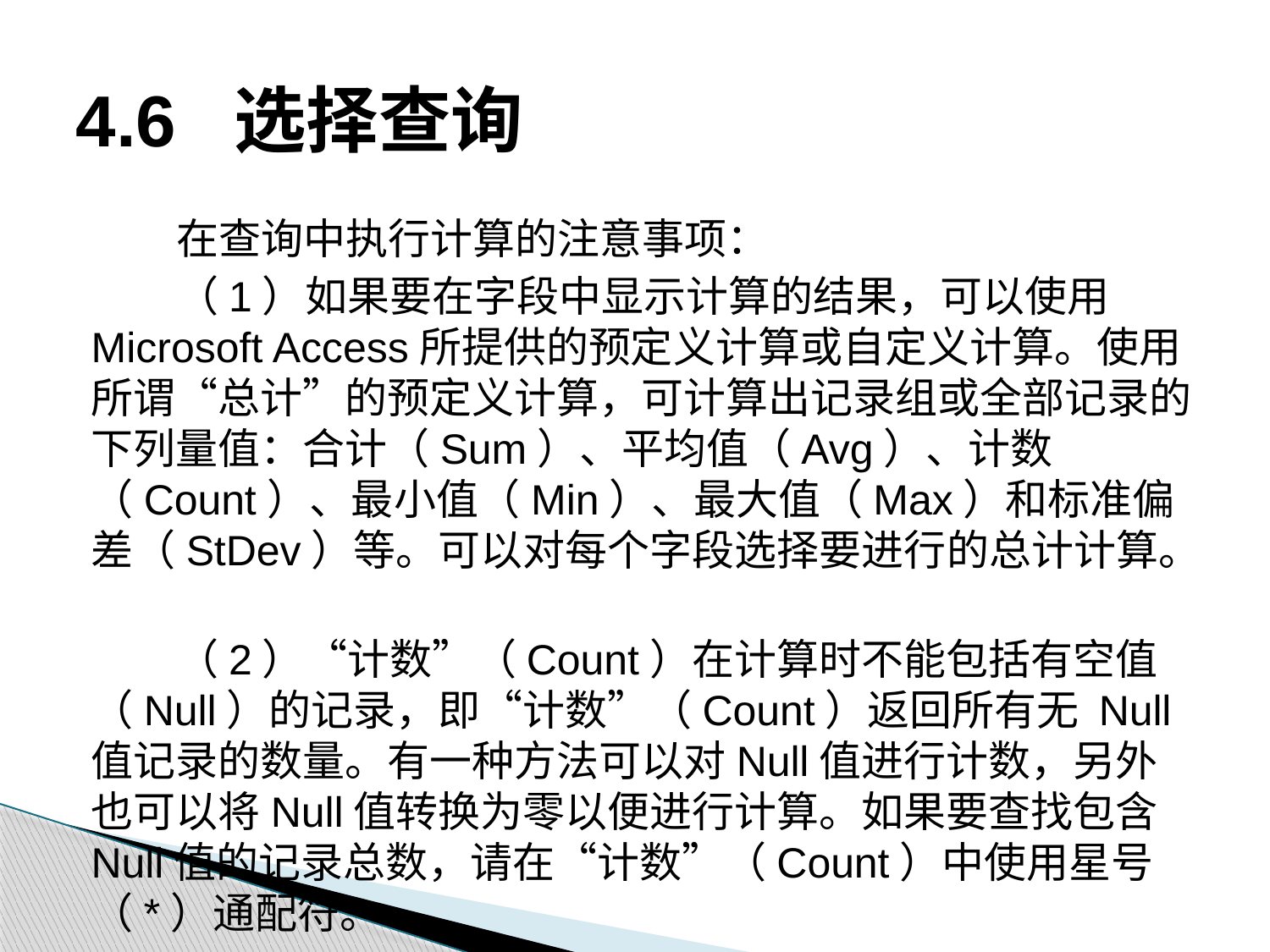

# 4.6  选择查询
在查询中执行计算的注意事项：
（1）如果要在字段中显示计算的结果，可以使用Microsoft Access所提供的预定义计算或自定义计算。使用所谓“总计”的预定义计算，可计算出记录组或全部记录的下列量值：合计（Sum）、平均值（Avg）、计数（Count）、最小值（Min）、最大值（Max）和标准偏差（StDev）等。可以对每个字段选择要进行的总计计算。
（2）“计数”（Count）在计算时不能包括有空值（Null）的记录，即“计数”（Count）返回所有无 Null 值记录的数量。有一种方法可以对Null值进行计数，另外也可以将Null值转换为零以便进行计算。如果要查找包含Null值的记录总数，请在“计数”（Count）中使用星号（*）通配符。